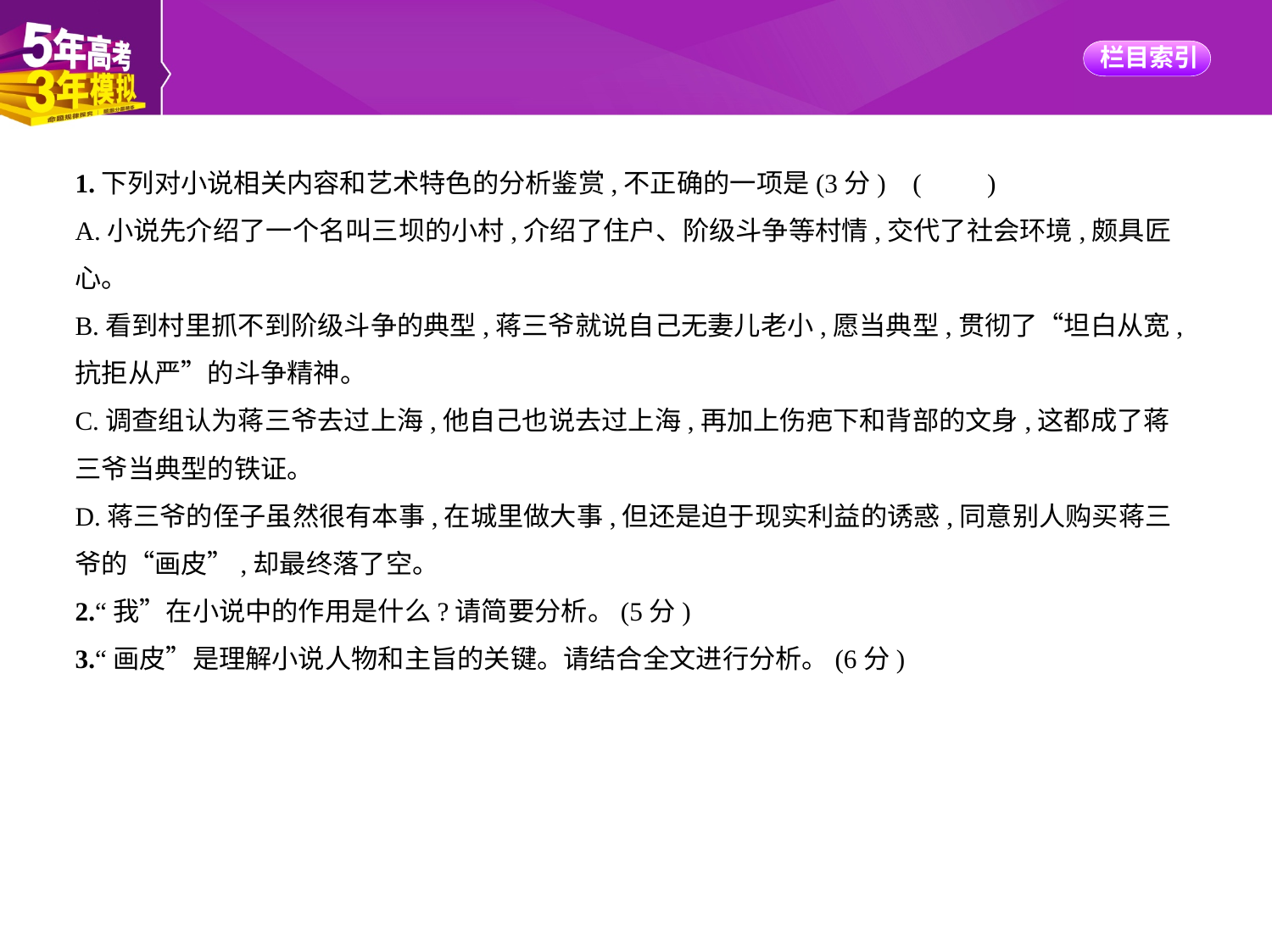

1.下列对小说相关内容和艺术特色的分析鉴赏,不正确的一项是(3分) (　　)
A.小说先介绍了一个名叫三坝的小村,介绍了住户、阶级斗争等村情,交代了社会环境,颇具匠
心。
B.看到村里抓不到阶级斗争的典型,蒋三爷就说自己无妻儿老小,愿当典型,贯彻了“坦白从宽,
抗拒从严”的斗争精神。
C.调查组认为蒋三爷去过上海,他自己也说去过上海,再加上伤疤下和背部的文身,这都成了蒋
三爷当典型的铁证。
D.蒋三爷的侄子虽然很有本事,在城里做大事,但还是迫于现实利益的诱惑,同意别人购买蒋三
爷的“画皮”,却最终落了空。
2.“我”在小说中的作用是什么?请简要分析。(5分)
3.“画皮”是理解小说人物和主旨的关键。请结合全文进行分析。(6分)